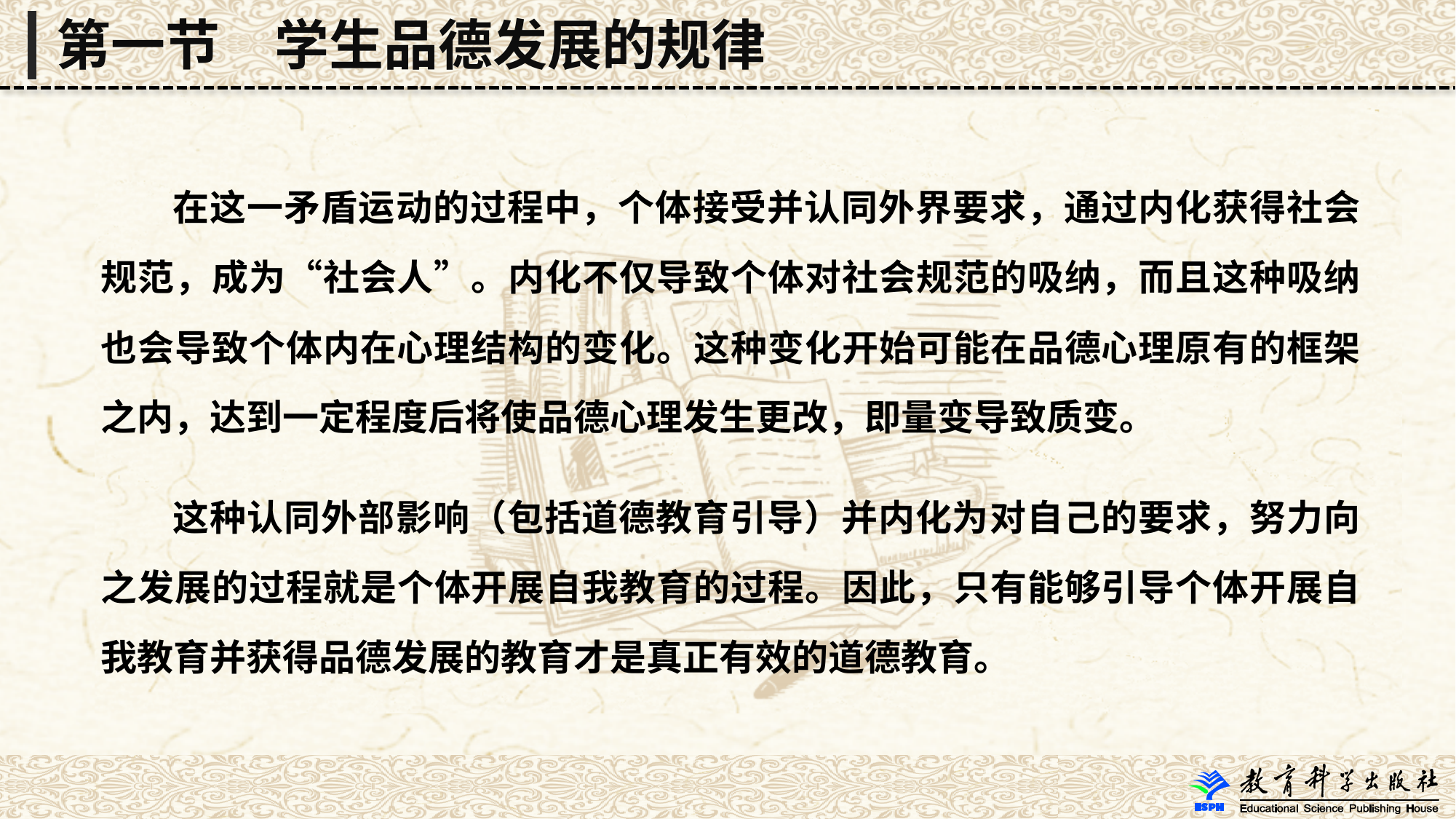

第一节　学生品德发展的规律
       在这一矛盾运动的过程中，个体接受并认同外界要求，通过内化获得社会规范，成为“社会人”。内化不仅导致个体对社会规范的吸纳，而且这种吸纳也会导致个体内在心理结构的变化。这种变化开始可能在品德心理原有的框架之内，达到一定程度后将使品德心理发生更改，即量变导致质变。

       这种认同外部影响（包括道德教育引导）并内化为对自己的要求，努力向之发展的过程就是个体开展自我教育的过程。因此，只有能够引导个体开展自我教育并获得品德发展的教育才是真正有效的道德教育。